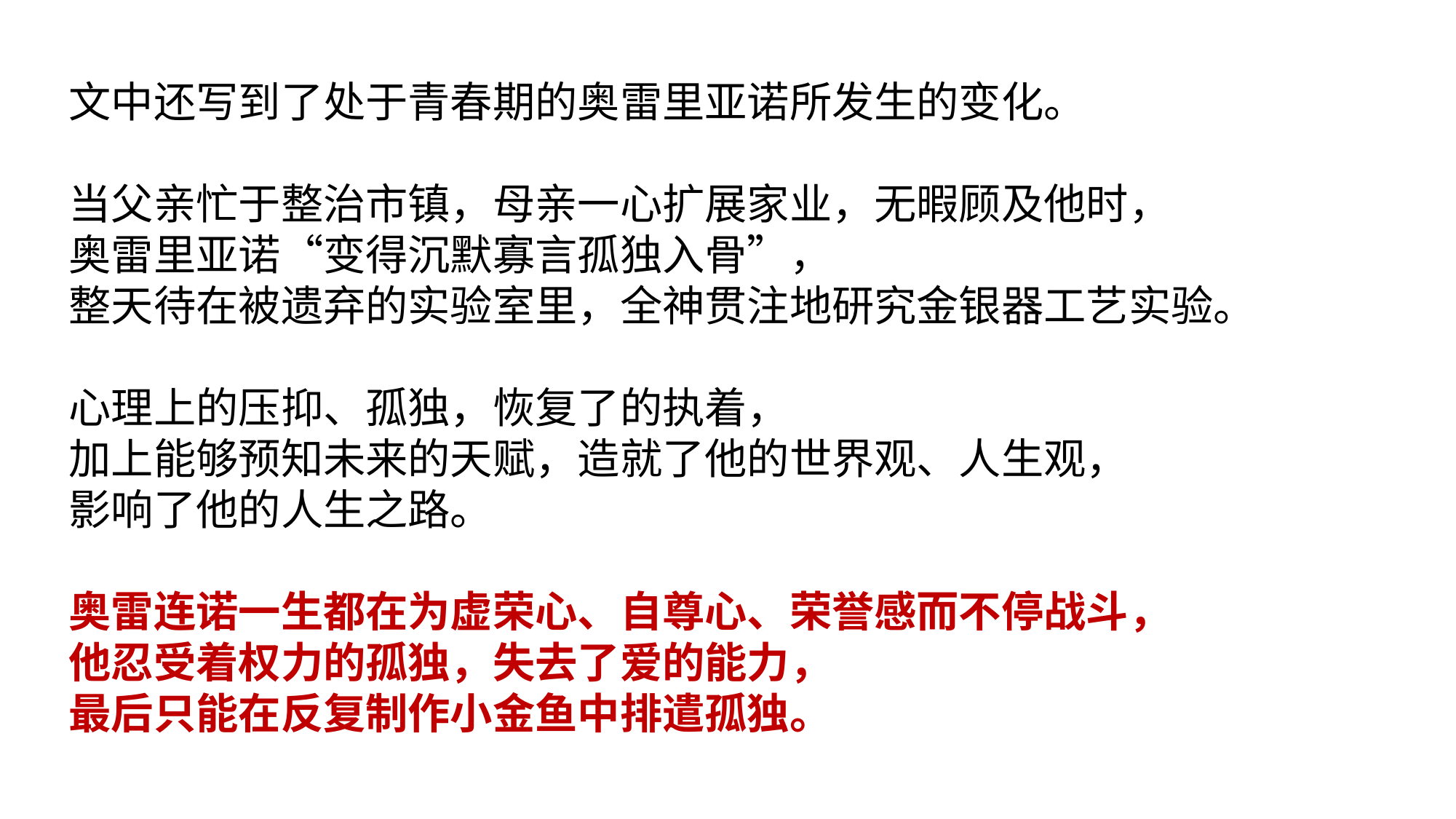

文中还写到了处于青春期的奥雷里亚诺所发生的变化。

当父亲忙于整治市镇，母亲一心扩展家业，无暇顾及他时，
奥雷里亚诺“变得沉默寡言孤独入骨”，
整天待在被遗弃的实验室里，全神贯注地研究金银器工艺实验。

心理上的压抑、孤独，恢复了的执着，
加上能够预知未来的天赋，造就了他的世界观、人生观，
影响了他的人生之路。

奥雷连诺一生都在为虚荣心、自尊心、荣誉感而不停战斗，
他忍受着权力的孤独，失去了爱的能力，
最后只能在反复制作小金鱼中排遣孤独。